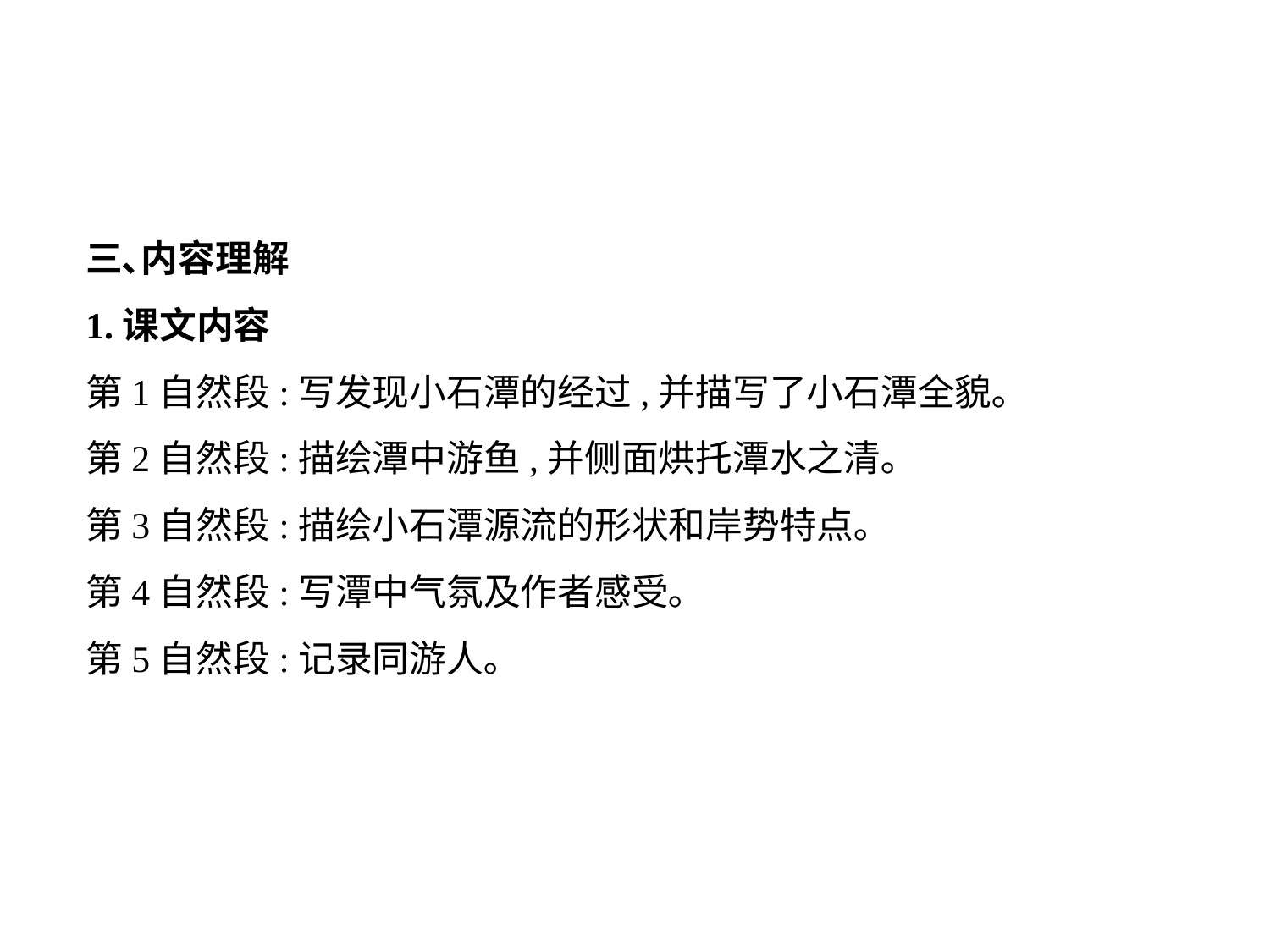

三､内容理解
1.课文内容
第1自然段:写发现小石潭的经过,并描写了小石潭全貌｡
第2自然段:描绘潭中游鱼,并侧面烘托潭水之清｡
第3自然段:描绘小石潭源流的形状和岸势特点｡
第4自然段:写潭中气氛及作者感受｡
第5自然段:记录同游人｡